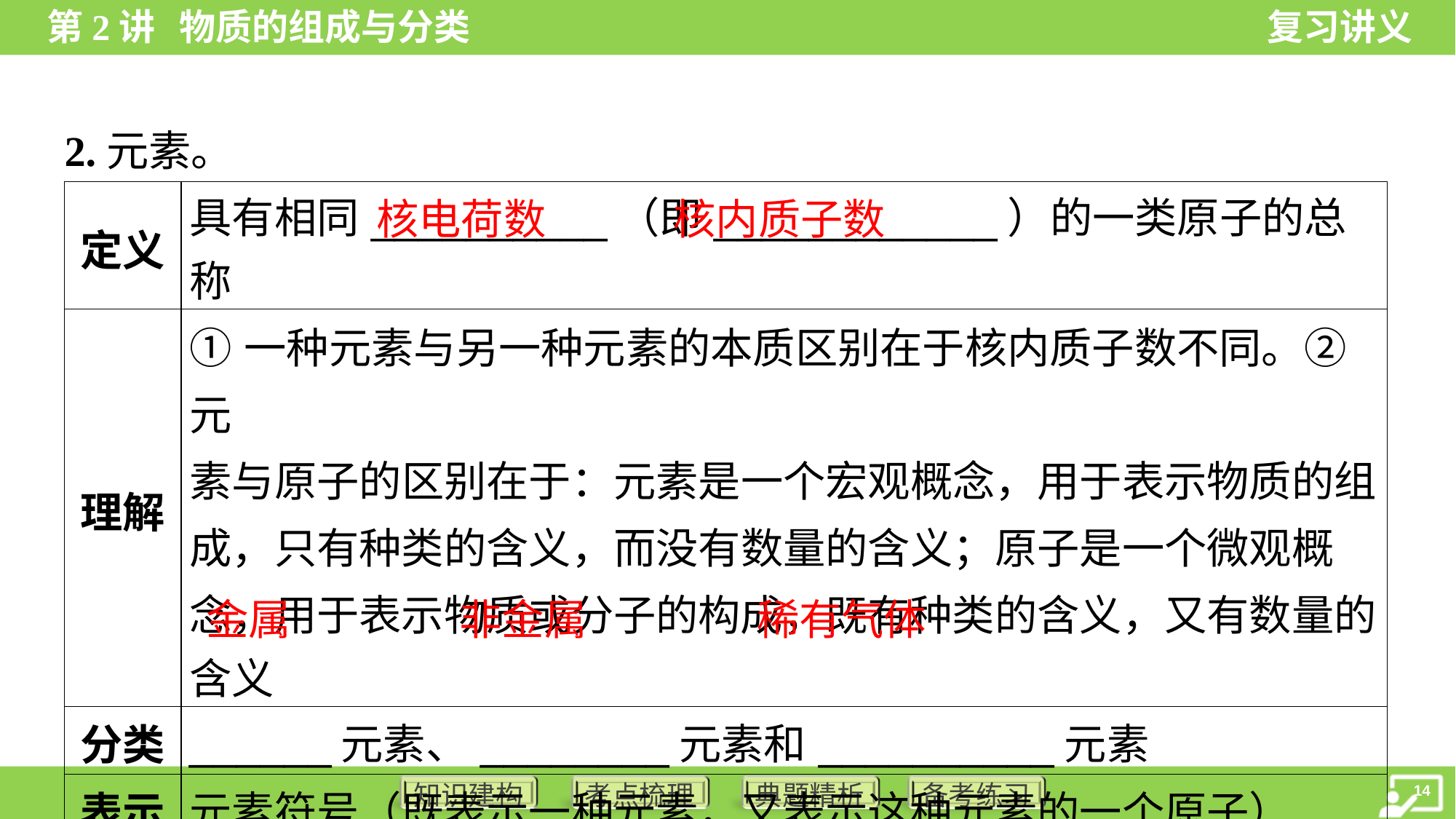

2.元素。
核电荷数
核内质子数
| 定义 | 具有相同\_\_\_\_\_\_\_\_\_\_（即\_\_\_\_\_\_\_\_\_\_\_\_）的一类原子的总称 |
| --- | --- |
| 理解 | ①一种元素与另一种元素的本质区别在于核内质子数不同。②元 素与原子的区别在于：元素是一个宏观概念，用于表示物质的组 成，只有种类的含义，而没有数量的含义；原子是一个微观概 念，用于表示物质或分子的构成，既有种类的含义，又有数量的 含义 |
| 分类 | \_\_\_\_\_\_元素、\_\_\_\_\_\_\_\_元素和\_\_\_\_\_\_\_\_\_\_元素 |
| 表示 | 元素符号（既表示一种元素，又表示这种元素的一个原子） |
金属
非金属
稀有气体